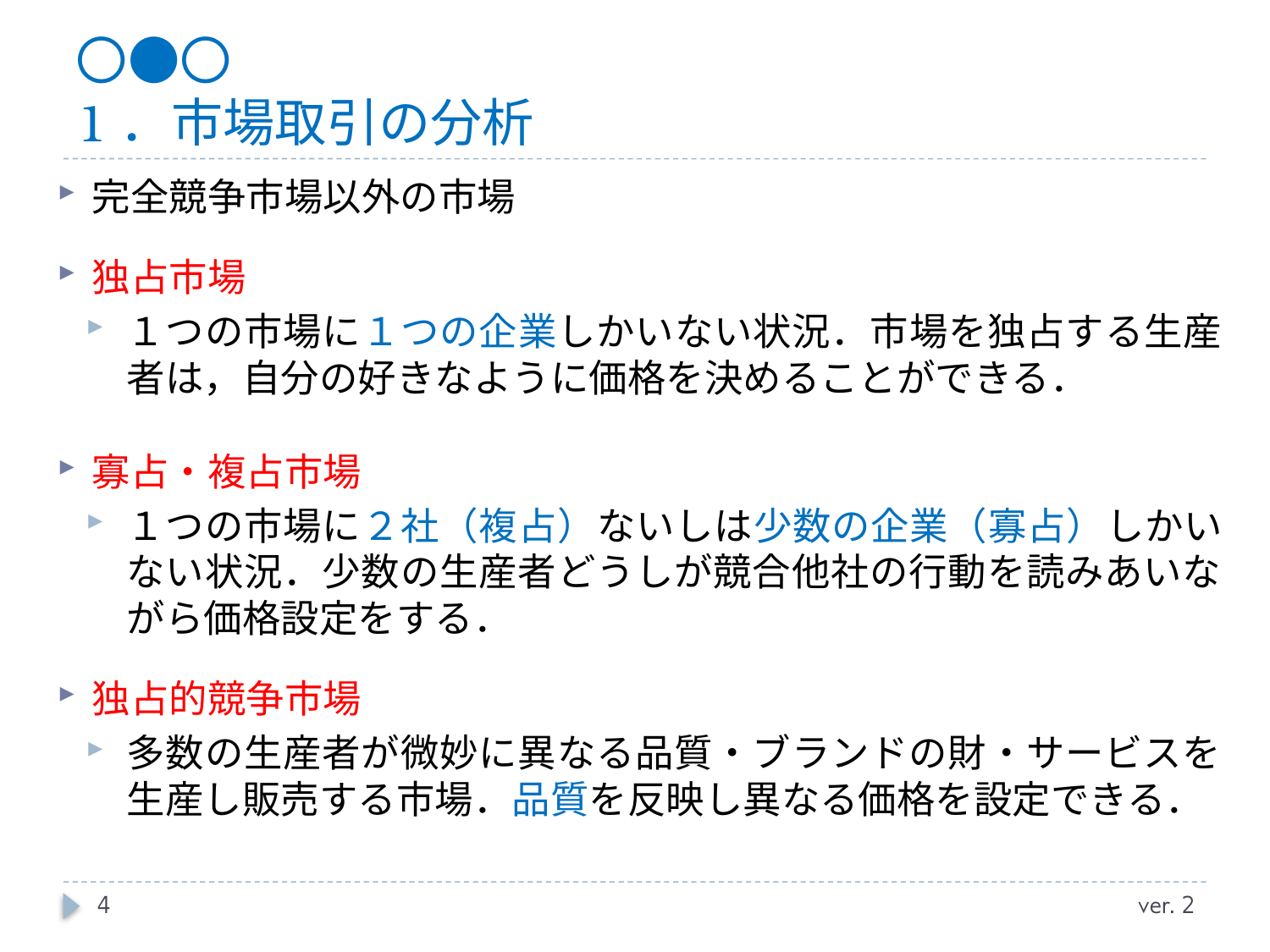

# 〇●〇 1．市場取引の分析
完全競争市場以外の市場

独占市場
１つの市場に１つの企業しかいない状況．市場を独占する生産者は，自分の好きなように価格を決めることができる．

寡占・複占市場
１つの市場に２社（複占）ないしは少数の企業（寡占）しかいない状況．少数の生産者どうしが競合他社の行動を読みあいながら価格設定をする．

独占的競争市場
多数の生産者が微妙に異なる品質・ブランドの財・サービスを生産し販売する市場．品質を反映し異なる価格を設定できる．
4
ver. 2